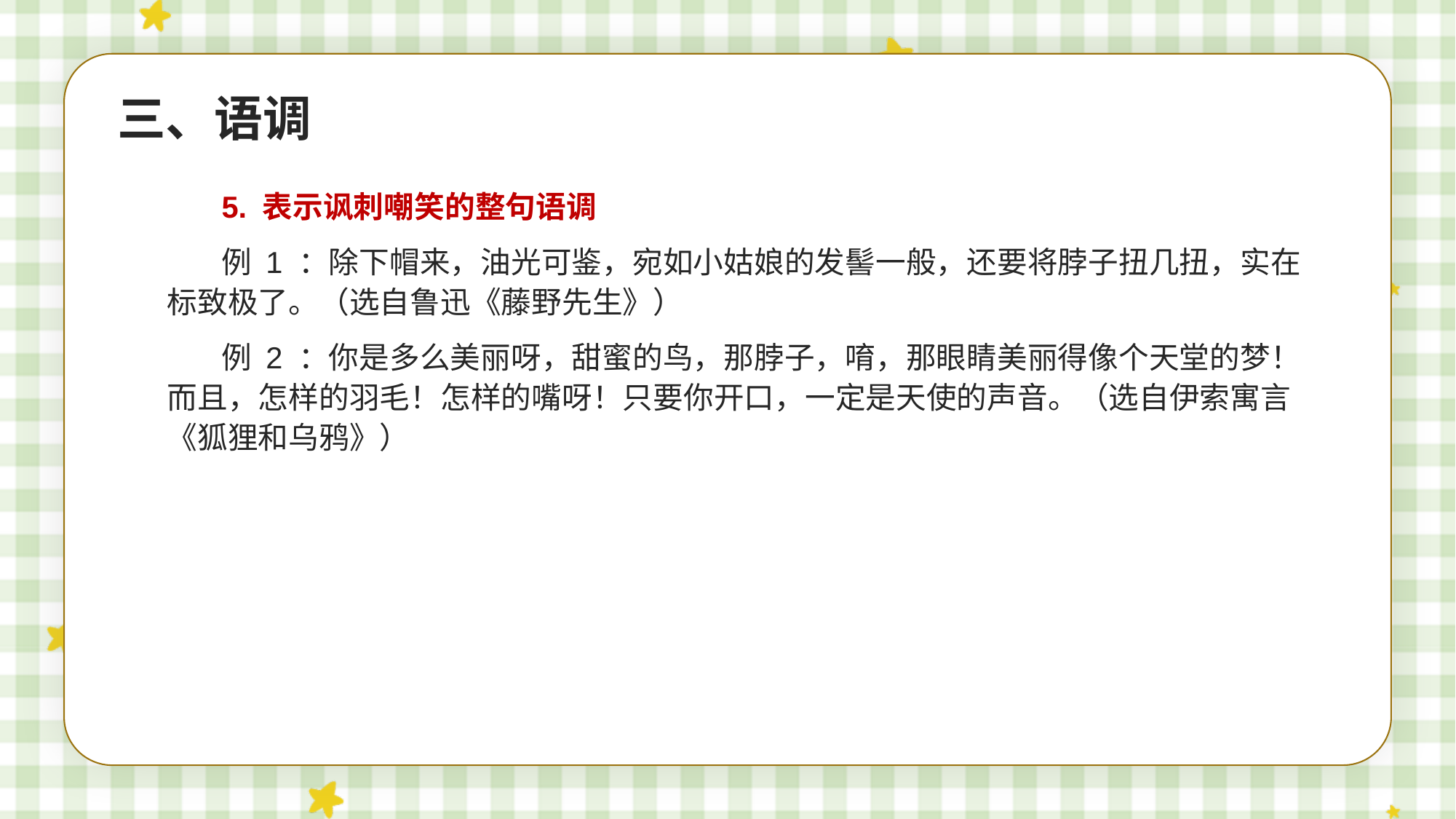

三、语调
5. 表示讽刺嘲笑的整句语调
例 1 ：除下帽来，油光可鉴，宛如小姑娘的发髻一般，还要将脖子扭几扭，实在标致极了。（选自鲁迅《藤野先生》）
例 2 ：你是多么美丽呀，甜蜜的鸟，那脖子，唷，那眼睛美丽得像个天堂的梦！而且，怎样的羽毛！怎样的嘴呀！只要你开口，一定是天使的声音。（选自伊索寓言《狐狸和乌鸦》）